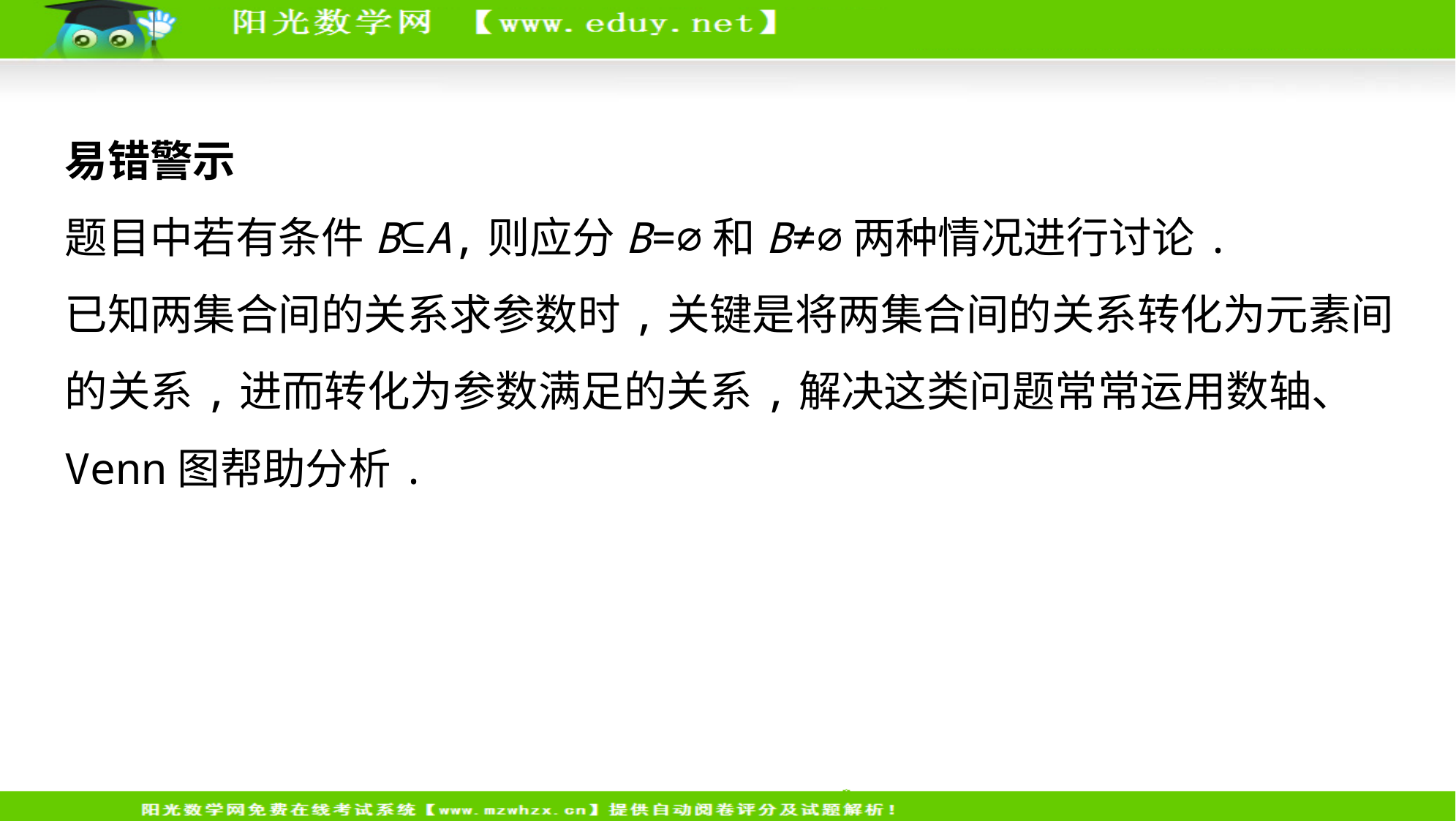

易错警示
题目中若有条件B⊆A,则应分B=⌀和B≠⌀两种情况进行讨论.
已知两集合间的关系求参数时,关键是将两集合间的关系转化为元素间
的关系,进而转化为参数满足的关系,解决这类问题常常运用数轴、
Venn图帮助分析.